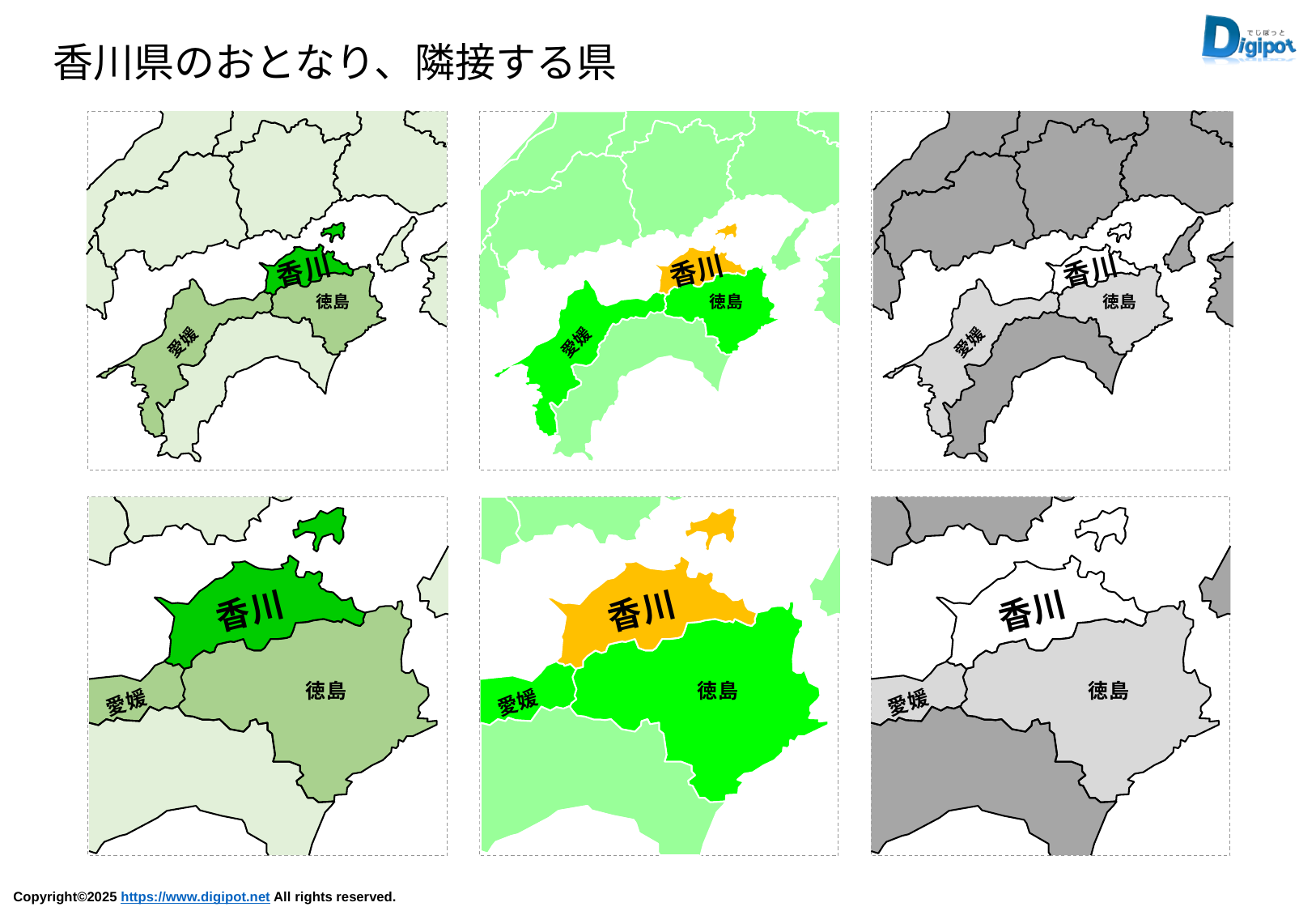

香川県のおとなり、隣接する県

香川
徳島
愛媛

香川
徳島
愛媛

香川
徳島
愛媛

香川
徳島
愛媛

香川
徳島
愛媛

香川
徳島
愛媛